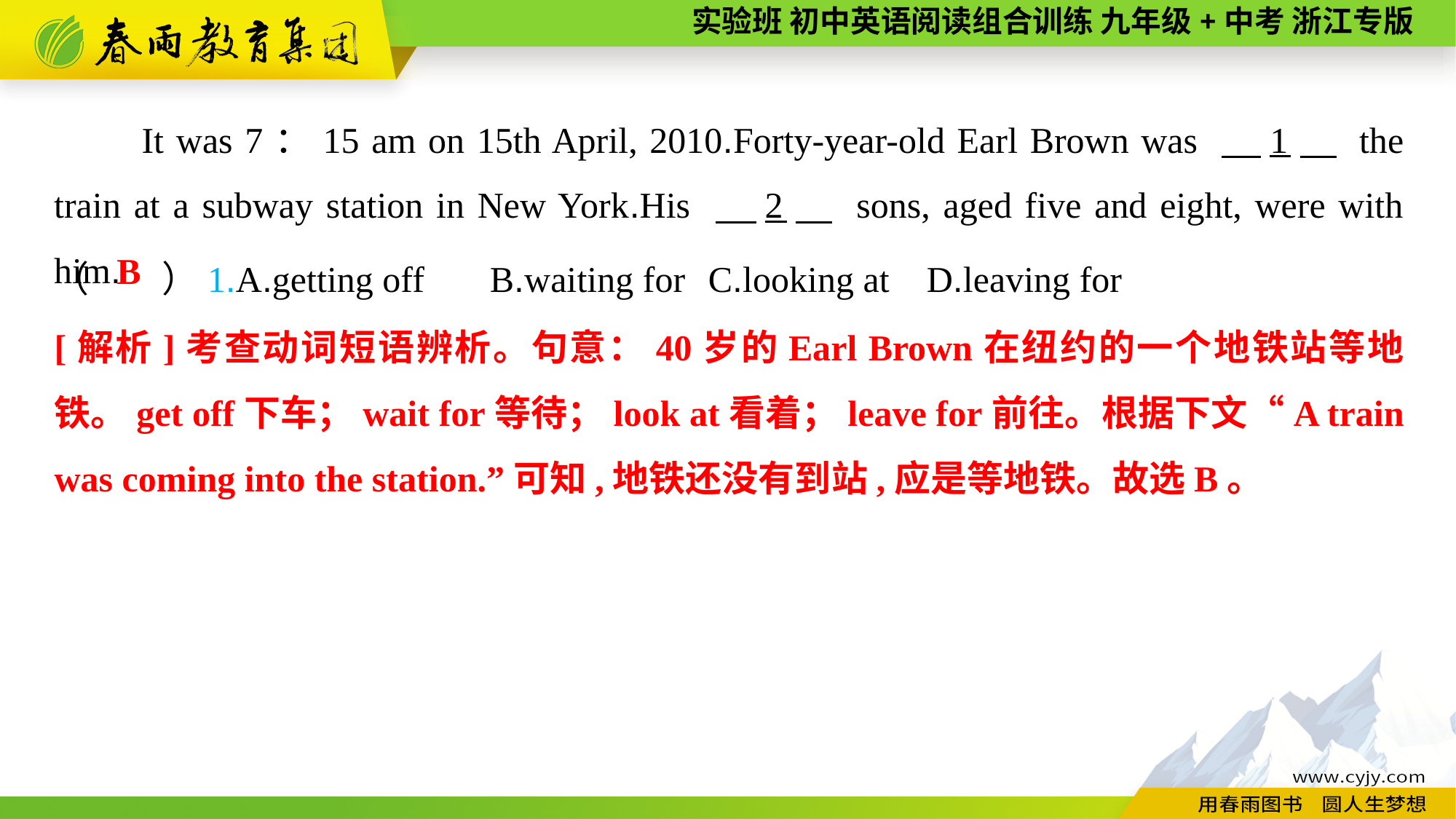

It was 7：15 am on 15th April, 2010.Forty-year-old Earl Brown was 　1　 the train at a subway station in New York.His 　2　 sons, aged five and eight, were with him.
（　　）1.A.getting off	B.waiting for	C.looking at	D.leaving for
B
[解析]考查动词短语辨析。句意：40岁的Earl Brown在纽约的一个地铁站等地铁。get off下车；wait for等待；look at看着；leave for前往。根据下文“A train was coming into the station.”可知,地铁还没有到站,应是等地铁。故选B。